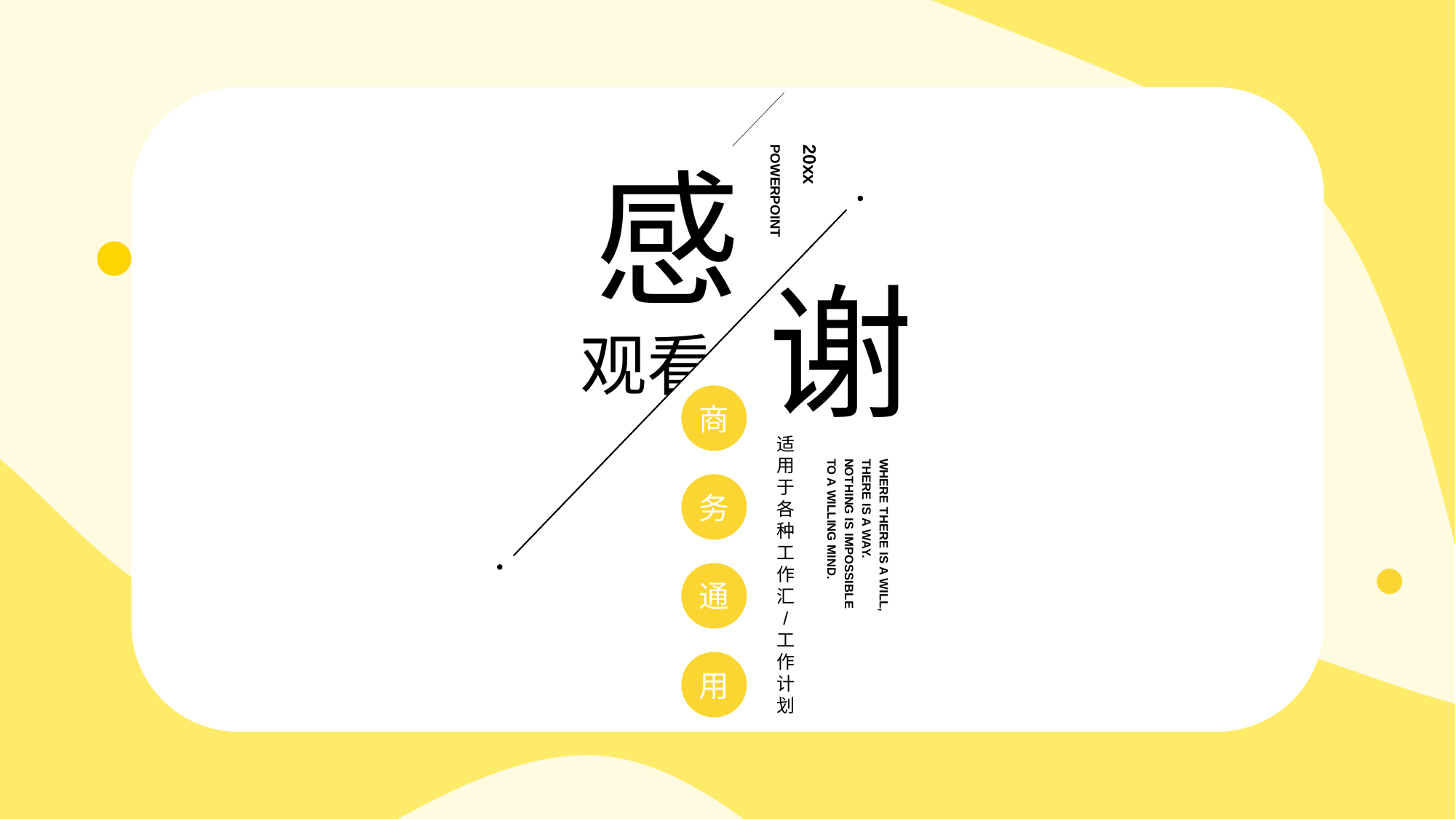

感
20xx

POWERPOINT

谢
观看
商
适用于各种工作汇
/
工作计划

务
WHERE THERE IS A WILL,
THERE IS A WAY.
NOTHING IS IMPOSSIBLE
TO A WILLING MIND.
通

用